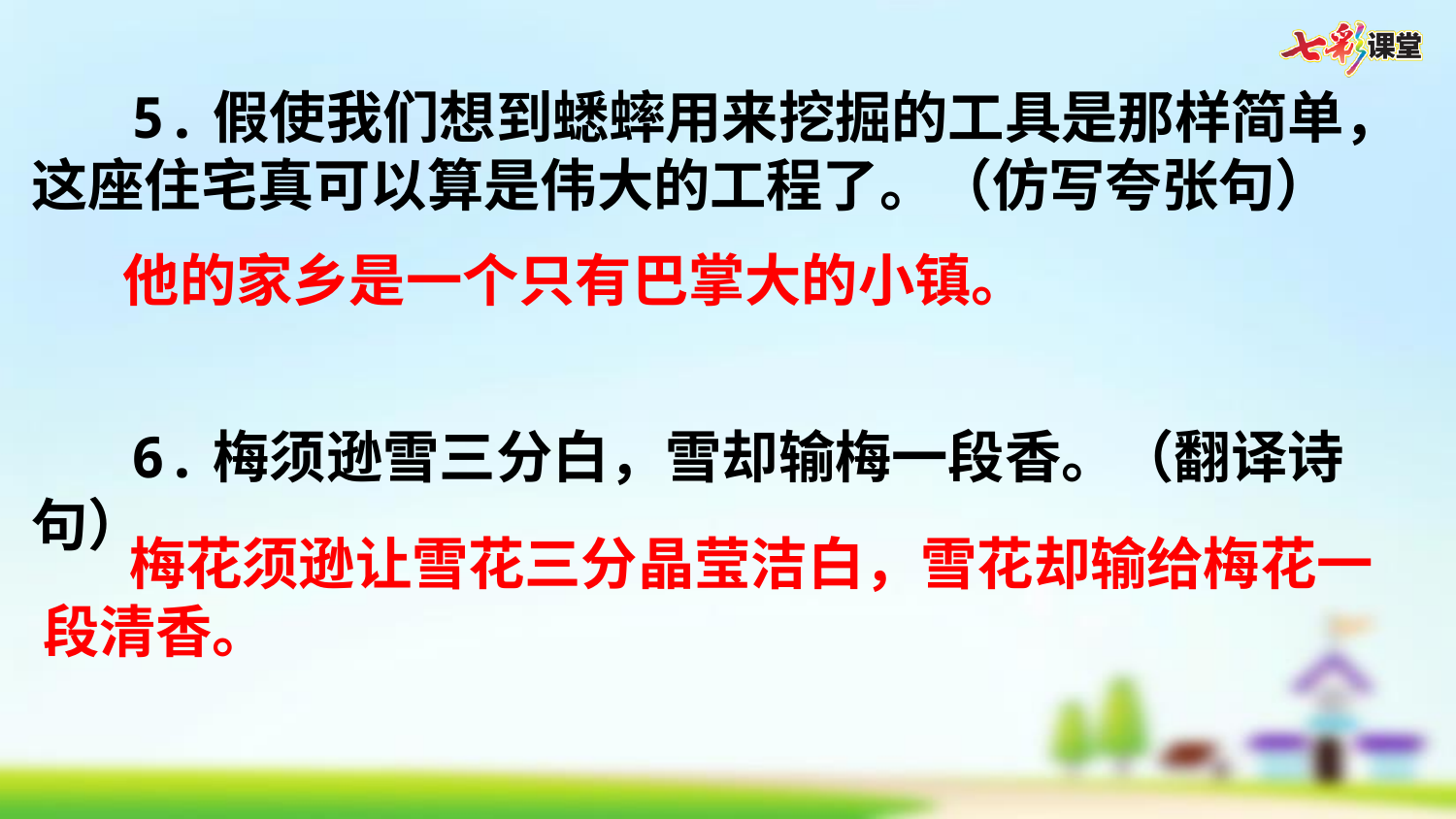

5.假使我们想到蟋蟀用来挖掘的工具是那样简单，这座住宅真可以算是伟大的工程了。（仿写夸张句）

6.梅须逊雪三分白，雪却输梅一段香。（翻译诗句）
他的家乡是一个只有巴掌大的小镇。
梅花须逊让雪花三分晶莹洁白，雪花却输给梅花一段清香。